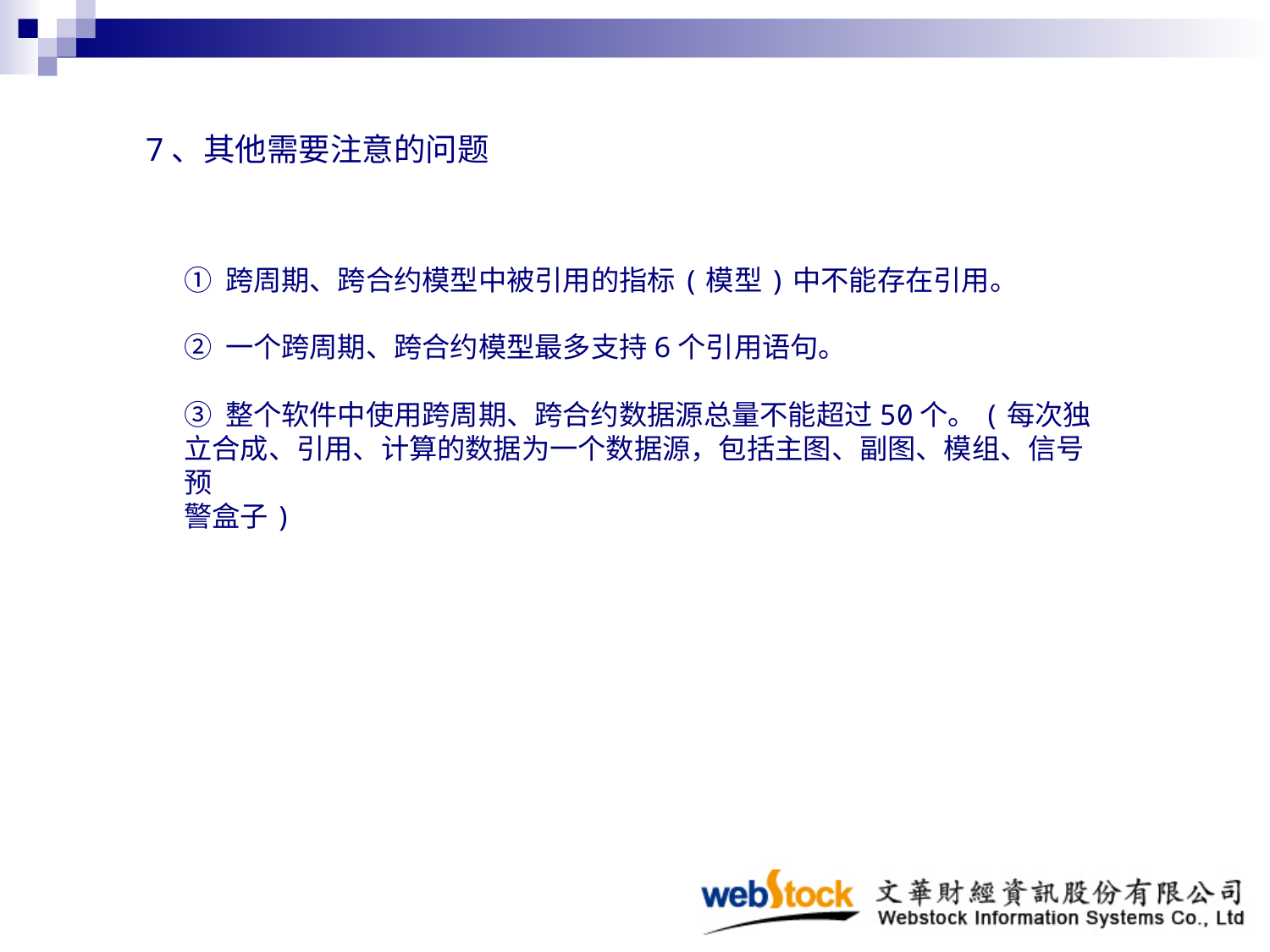

7、其他需要注意的问题
① 跨周期、跨合约模型中被引用的指标(模型)中不能存在引用。

② 一个跨周期、跨合约模型最多支持6个引用语句。

③ 整个软件中使用跨周期、跨合约数据源总量不能超过50个。(每次独立合成、引用、计算的数据为一个数据源，包括主图、副图、模组、信号预
警盒子)